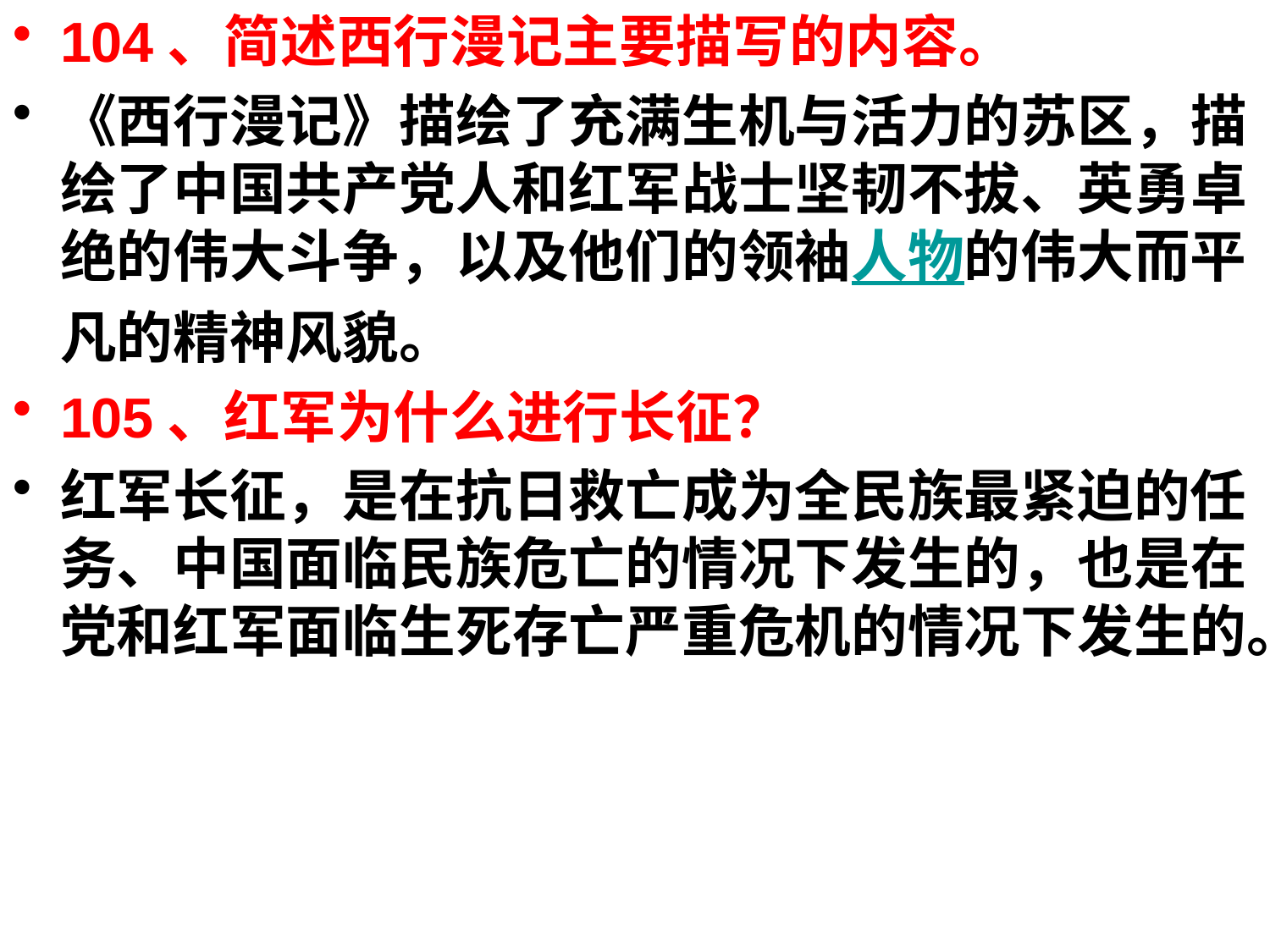

104、简述西行漫记主要描写的内容。
《西行漫记》描绘了充满生机与活力的苏区，描绘了中国共产党人和红军战士坚韧不拔、英勇卓绝的伟大斗争，以及他们的领袖人物的伟大而平凡的精神风貌。
105、红军为什么进行长征？
红军长征，是在抗日救亡成为全民族最紧迫的任务、中国面临民族危亡的情况下发生的，也是在党和红军面临生死存亡严重危机的情况下发生的。

#